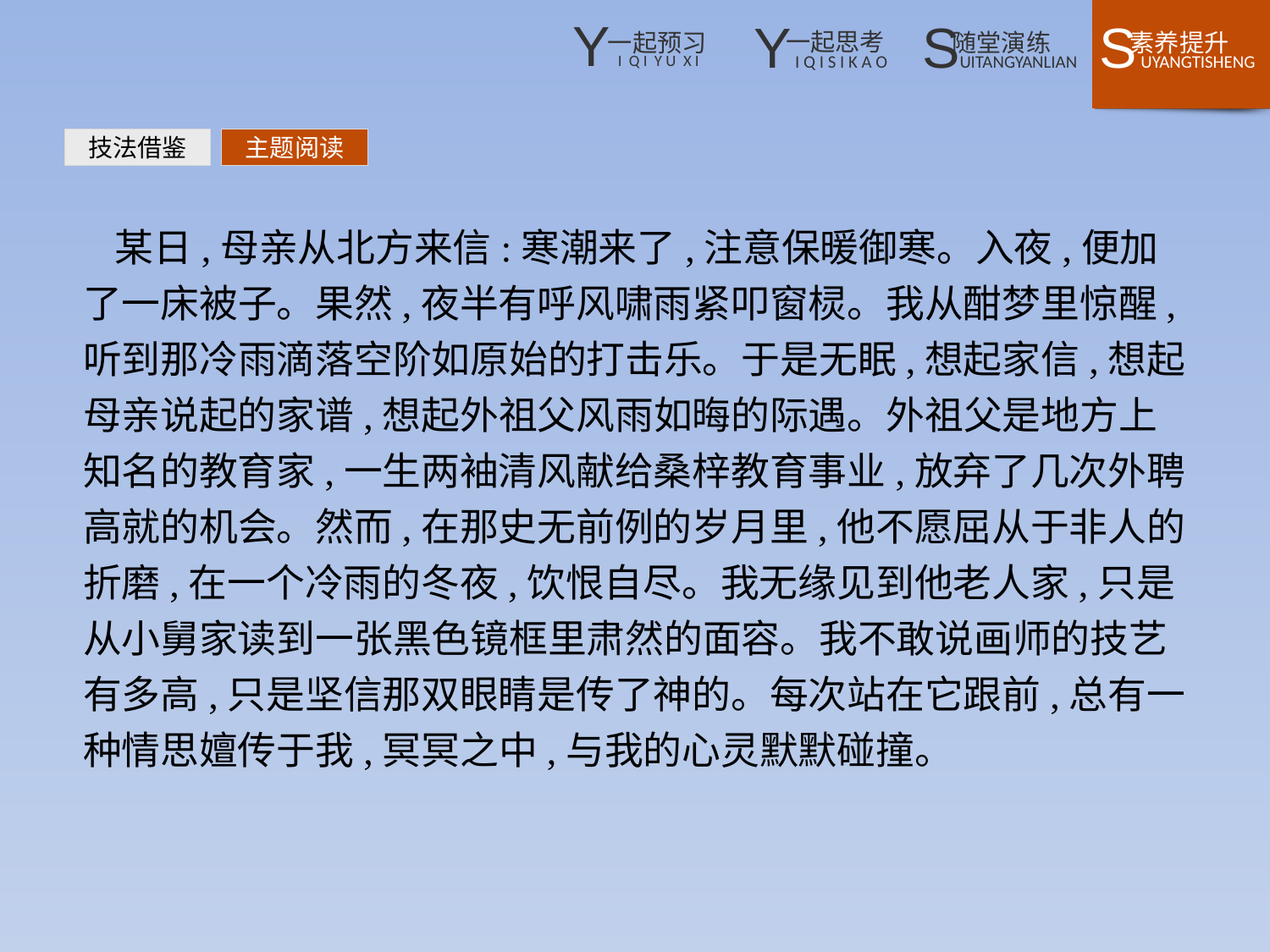

技法借鉴
主题阅读
某日,母亲从北方来信:寒潮来了,注意保暖御寒。入夜,便加了一床被子。果然,夜半有呼风啸雨紧叩窗棂。我从酣梦里惊醒,听到那冷雨滴落空阶如原始的打击乐。于是无眠,想起家信,想起母亲说起的家谱,想起外祖父风雨如晦的际遇。外祖父是地方上知名的教育家,一生两袖清风献给桑梓教育事业,放弃了几次外聘高就的机会。然而,在那史无前例的岁月里,他不愿屈从于非人的折磨,在一个冷雨的冬夜,饮恨自尽。我无缘见到他老人家,只是从小舅家读到一张黑色镜框里肃然的面容。我不敢说画师的技艺有多高,只是坚信那双眼睛是传了神的。每次站在它跟前,总有一种情思嬗传于我,冥冥之中,与我的心灵默默碰撞。